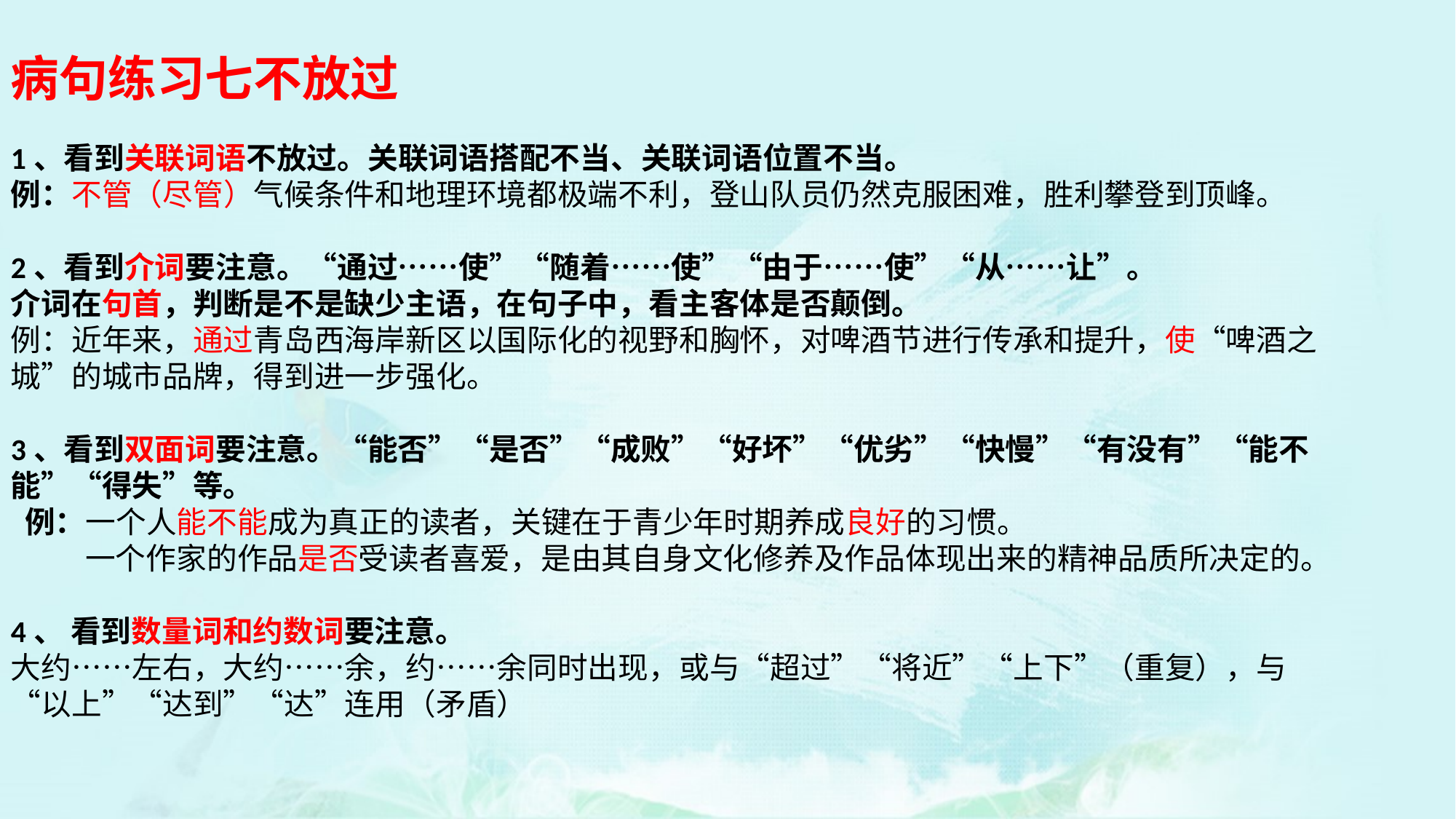

病句练习七不放过

1、看到关联词语不放过。关联词语搭配不当、关联词语位置不当。
例：不管（尽管）气候条件和地理环境都极端不利，登山队员仍然克服困难，胜利攀登到顶峰。

2、看到介词要注意。“通过……使”“随着……使”“由于……使”“从……让”。
介词在句首，判断是不是缺少主语，在句子中，看主客体是否颠倒。
例：近年来，通过青岛西海岸新区以国际化的视野和胸怀，对啤酒节进行传承和提升，使“啤酒之城”的城市品牌，得到进一步强化。

3、看到双面词要注意。“能否”“是否”“成败”“好坏”“优劣”“快慢”“有没有”“能不能”“得失”等。
 例：一个人能不能成为真正的读者，关键在于青少年时期养成良好的习惯。
          一个作家的作品是否受读者喜爱，是由其自身文化修养及作品体现出来的精神品质所决定的。

4、 看到数量词和约数词要注意。
大约……左右，大约……余，约……余同时出现，或与“超过”“将近”“上下”（重复），与“以上”“达到”“达”连用（矛盾）